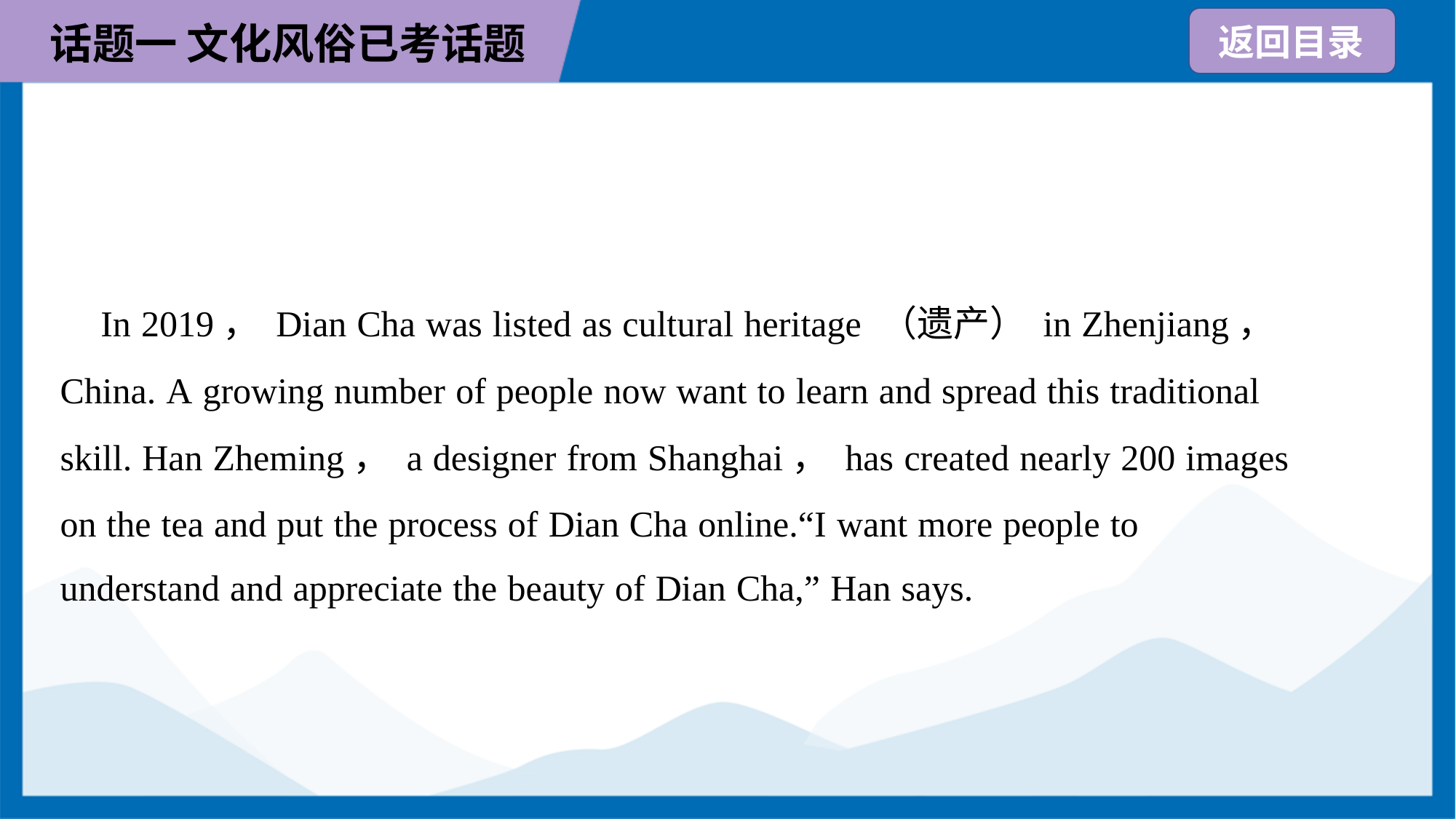

In 2019， Dian Cha was listed as cultural heritage （遗产） in Zhenjiang，
China. A growing number of people now want to learn and spread this traditional
skill. Han Zheming， a designer from Shanghai， has created nearly 200 images
on the tea and put the process of Dian Cha online.“I want more people to
understand and appreciate the beauty of Dian Cha,” Han says.